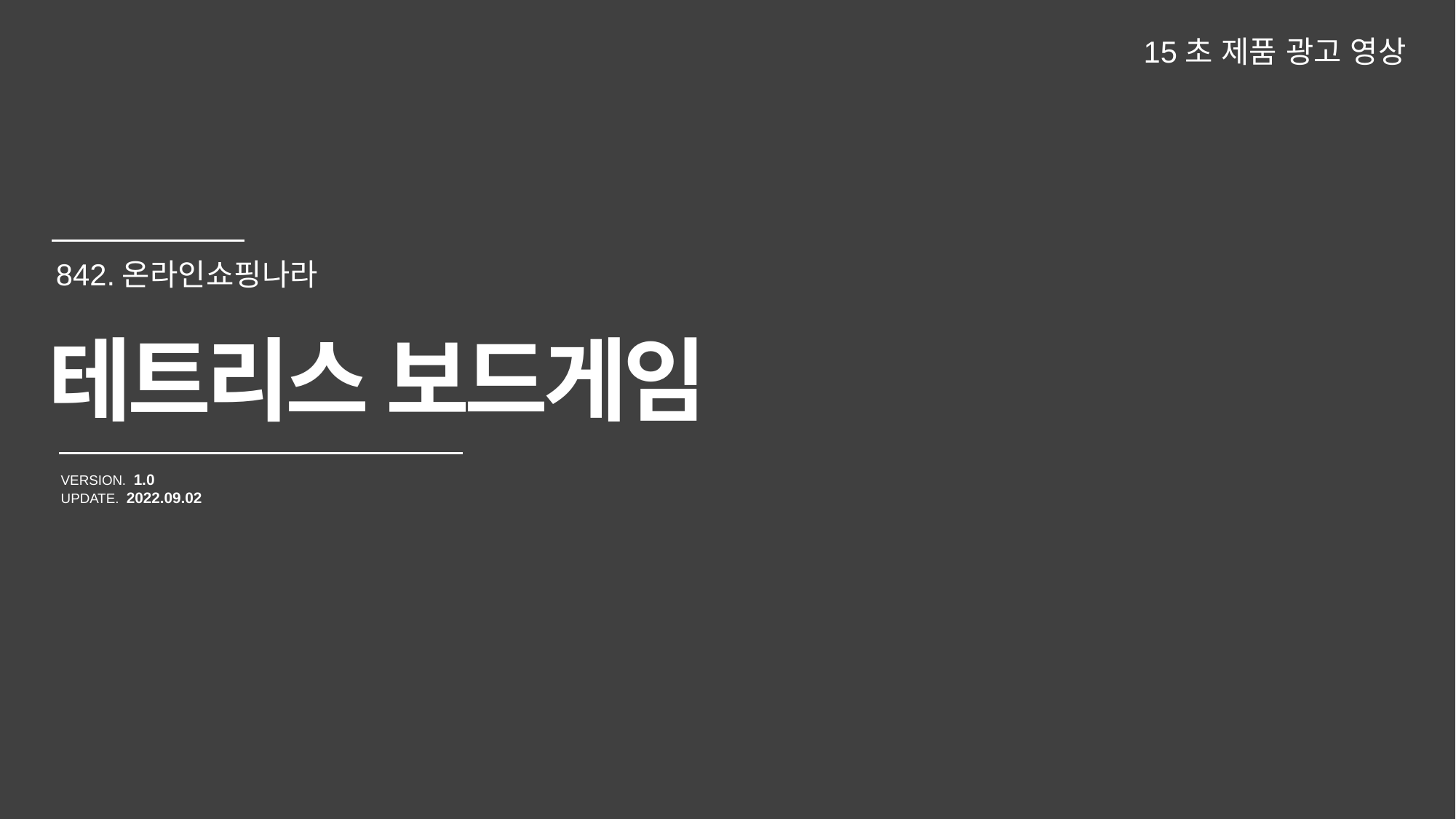

15초 제품 광고 영상
테트리스 보드게임
VERSION.  1.0
UPDATE.  2022.09.02

842.온라인쇼핑나라